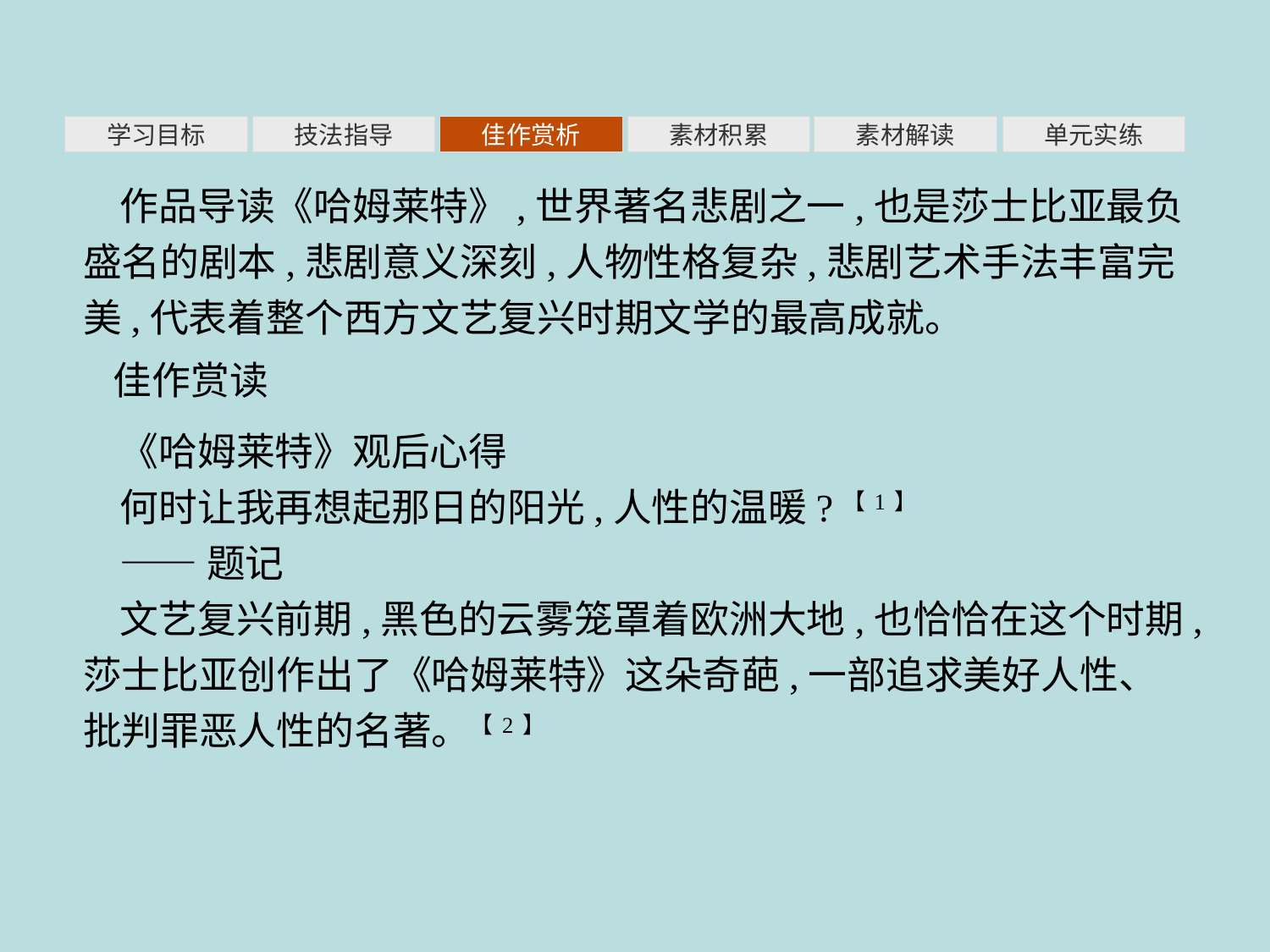

素材积累
学习目标
技法指导
佳作赏析
素材解读
单元实练
作品导读《哈姆莱特》,世界著名悲剧之一,也是莎士比亚最负盛名的剧本,悲剧意义深刻,人物性格复杂,悲剧艺术手法丰富完美,代表着整个西方文艺复兴时期文学的最高成就。
佳作赏读
《哈姆莱特》观后心得
何时让我再想起那日的阳光,人性的温暖?【1】
——题记
文艺复兴前期,黑色的云雾笼罩着欧洲大地,也恰恰在这个时期,莎士比亚创作出了《哈姆莱特》这朵奇葩,一部追求美好人性、批判罪恶人性的名著。【2】